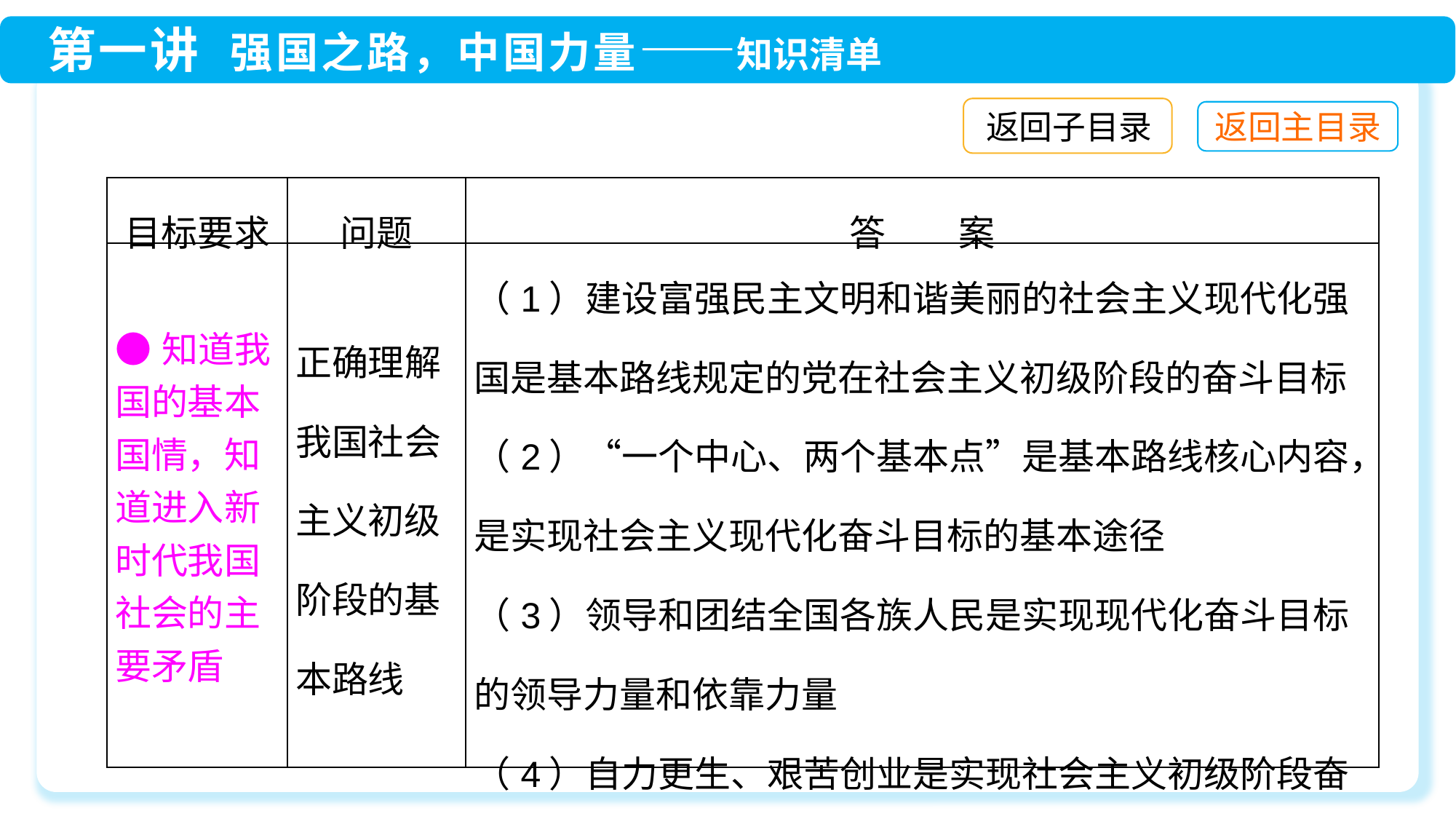

返回子目录
| 目标要求 | 问题 | 答　　案 |
| --- | --- | --- |
| ●知道我国的基本国情，知道进入新时代我国社会的主要矛盾 | 正确理解我国社会主义初级阶段的基本路线 | （1）建设富强民主文明和谐美丽的社会主义现代化强国是基本路线规定的党在社会主义初级阶段的奋斗目标 （2）“一个中心、两个基本点”是基本路线核心内容，是实现社会主义现代化奋斗目标的基本途径 （3）领导和团结全国各族人民是实现现代化奋斗目标的领导力量和依靠力量 （4）自力更生、艰苦创业是实现社会主义初级阶段奋斗目标的根本立足点 |